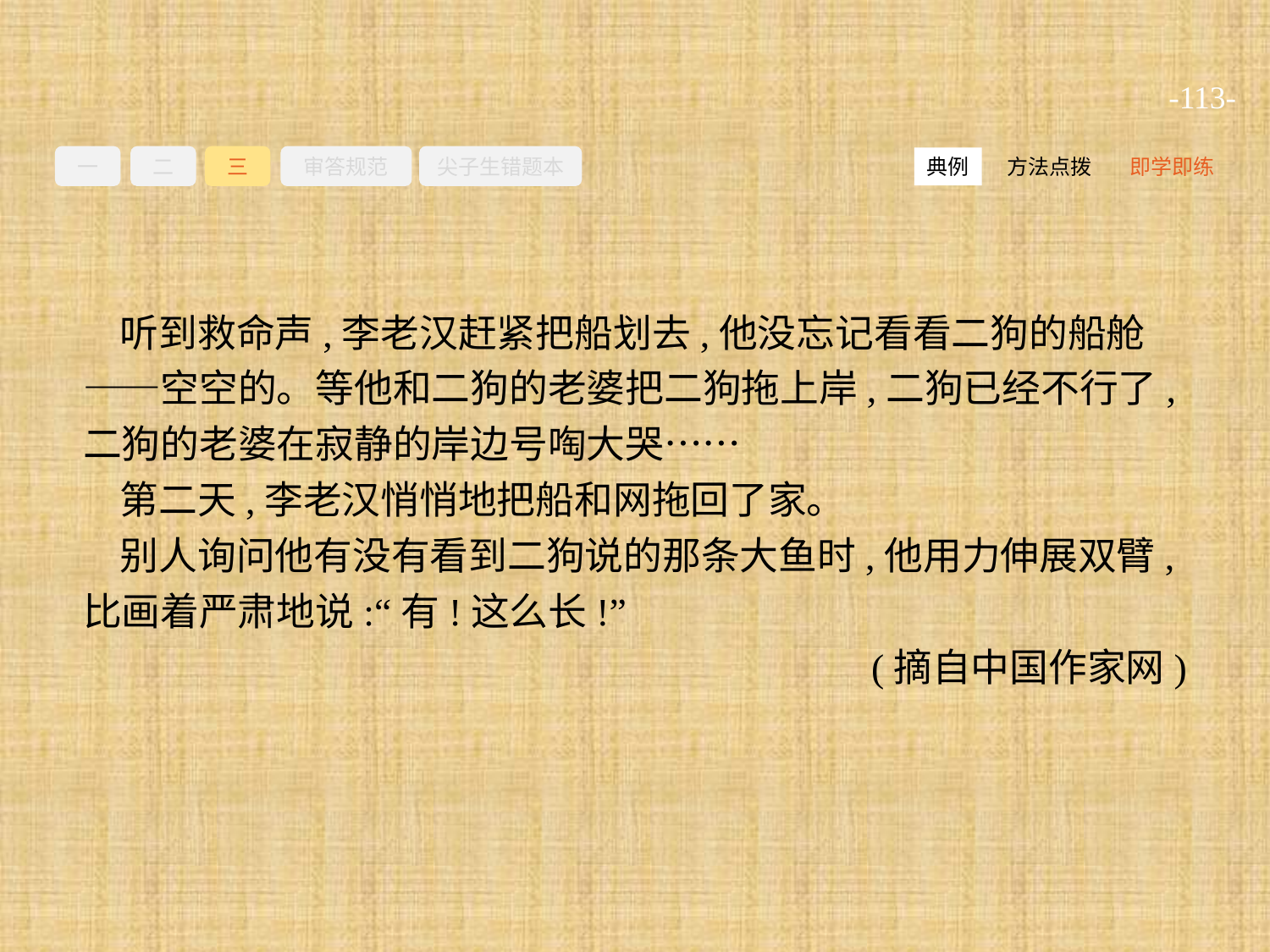

-113-
一
二
三
审答规范
尖子生错题本
方法点拨
即学即练
典例
听到救命声,李老汉赶紧把船划去,他没忘记看看二狗的船舱——空空的。等他和二狗的老婆把二狗拖上岸,二狗已经不行了,二狗的老婆在寂静的岸边号啕大哭……
第二天,李老汉悄悄地把船和网拖回了家。
别人询问他有没有看到二狗说的那条大鱼时,他用力伸展双臂,比画着严肃地说:“有!这么长!”
(摘自中国作家网)